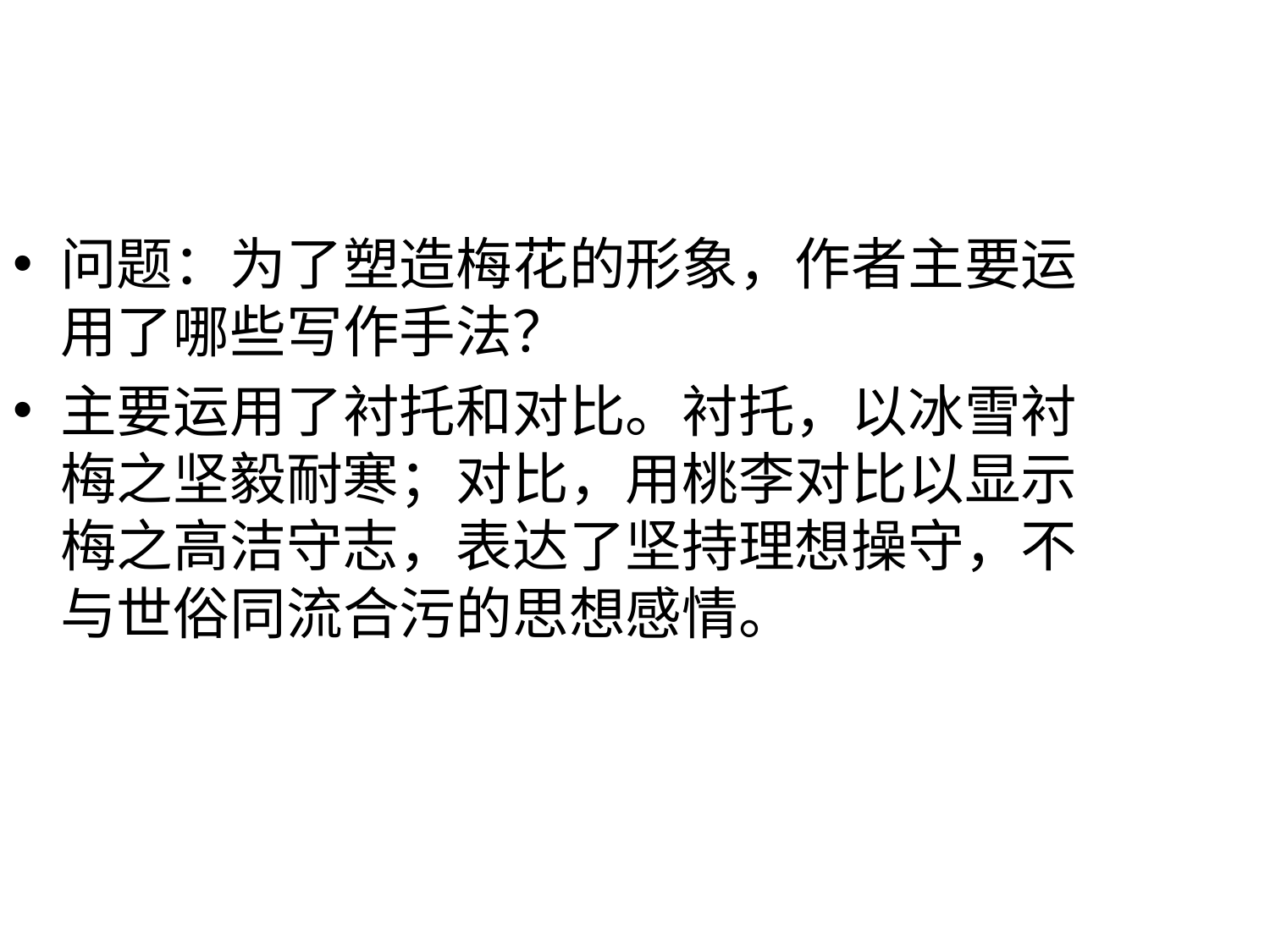

问题：为了塑造梅花的形象，作者主要运用了哪些写作手法？
主要运用了衬托和对比。衬托，以冰雪衬梅之坚毅耐寒；对比，用桃李对比以显示梅之高洁守志，表达了坚持理想操守，不与世俗同流合污的思想感情。